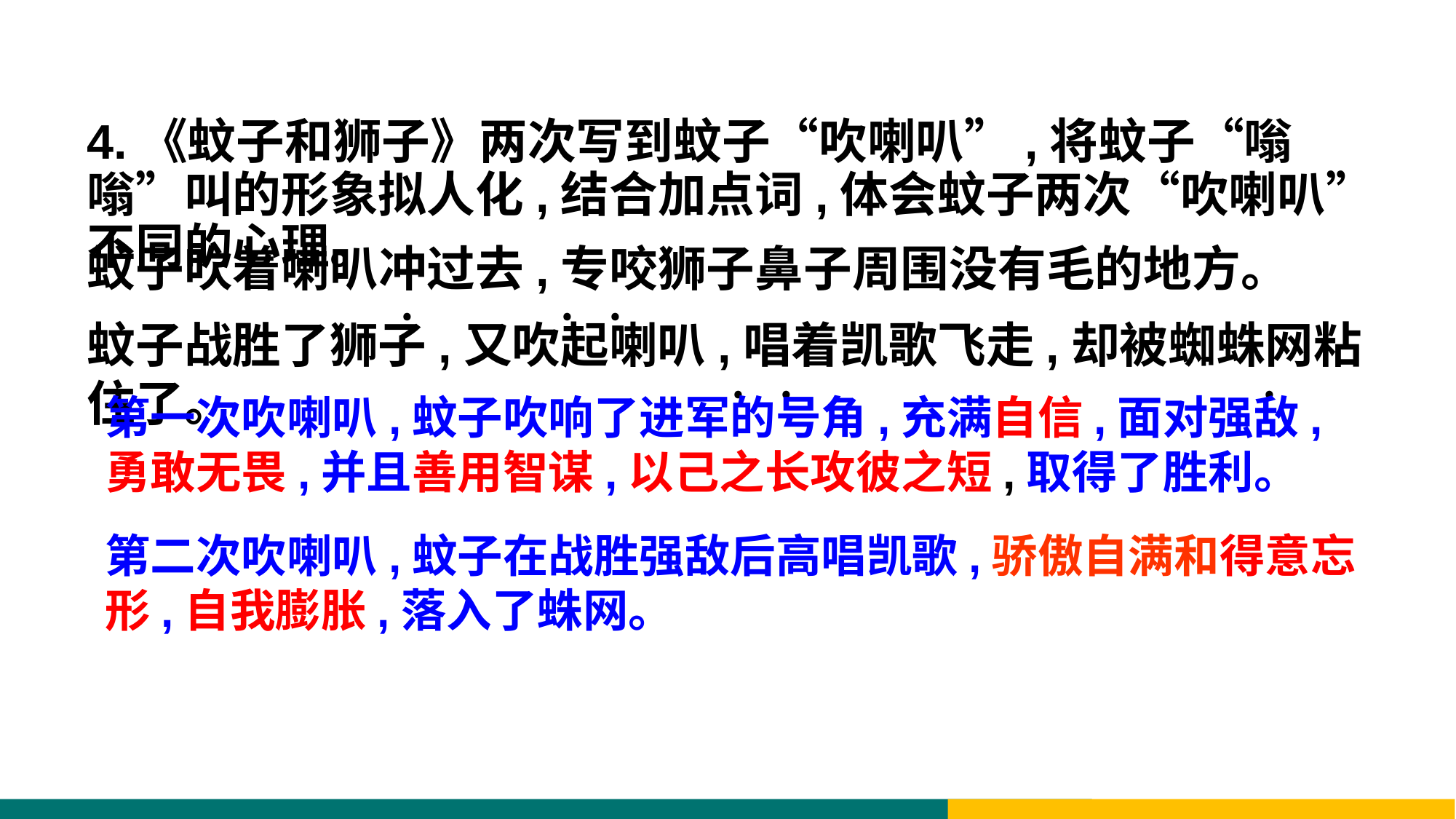

4.《蚊子和狮子》两次写到蚊子“吹喇叭”,将蚊子“嗡嗡”叫的形象拟人化,结合加点词,体会蚊子两次“吹喇叭”不同的心理。
蚊子吹着喇叭冲过去,专咬狮子鼻子周围没有毛的地方。
蚊子战胜了狮子,又吹起喇叭,唱着凯歌飞走,却被蜘蛛网粘住了。
﹒
﹒﹒
﹒
﹒﹒
第一次吹喇叭,蚊子吹响了进军的号角,充满自信,面对强敌,勇敢无畏,并且善用智谋,以己之长攻彼之短,取得了胜利。
第二次吹喇叭,蚊子在战胜强敌后高唱凯歌,骄傲自满和得意忘形,自我膨胀,落入了蛛网。